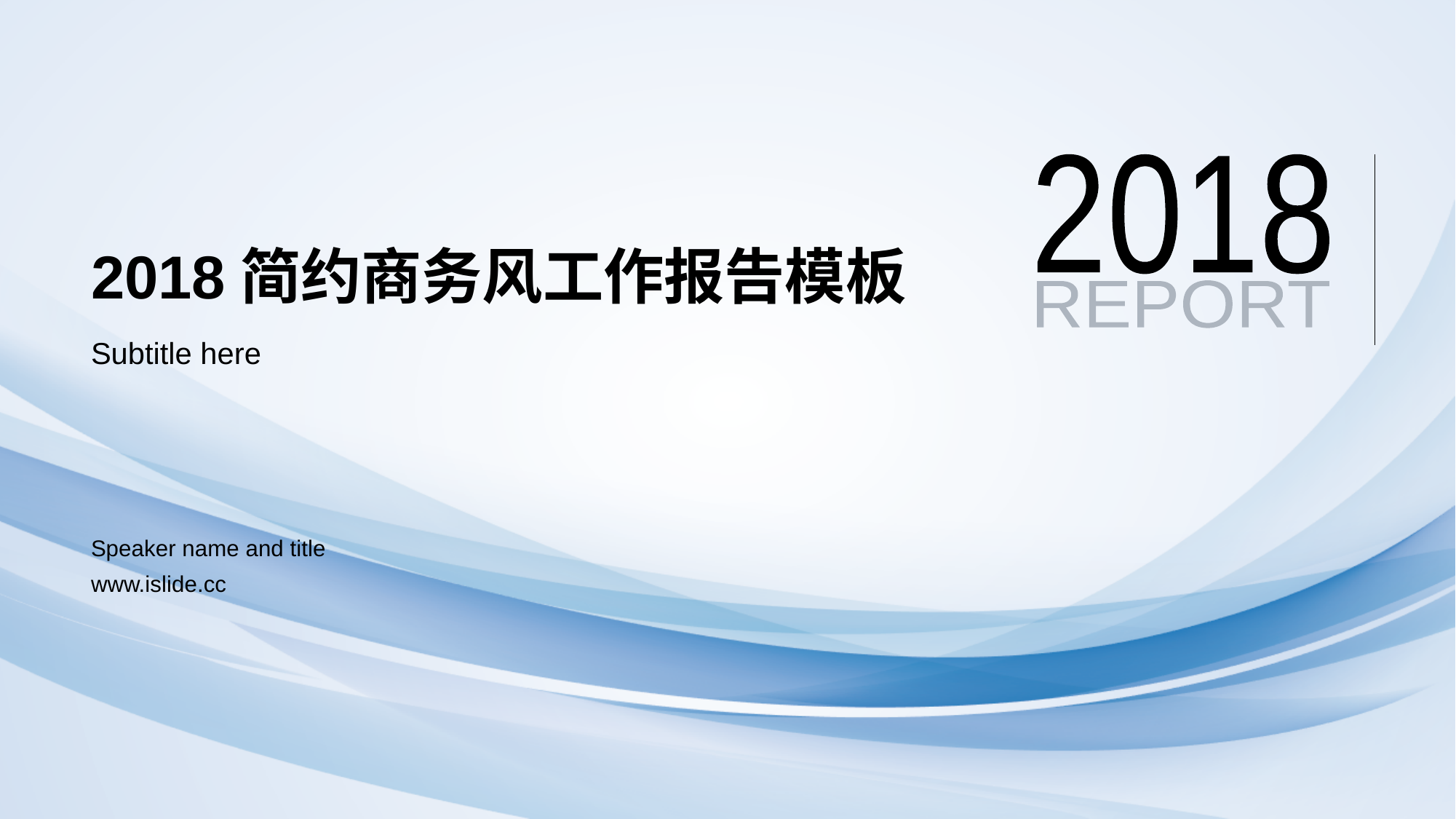

2018
REPORT
# 2018简约商务风工作报告模板
Subtitle here
Speaker name and title
www.islide.cc